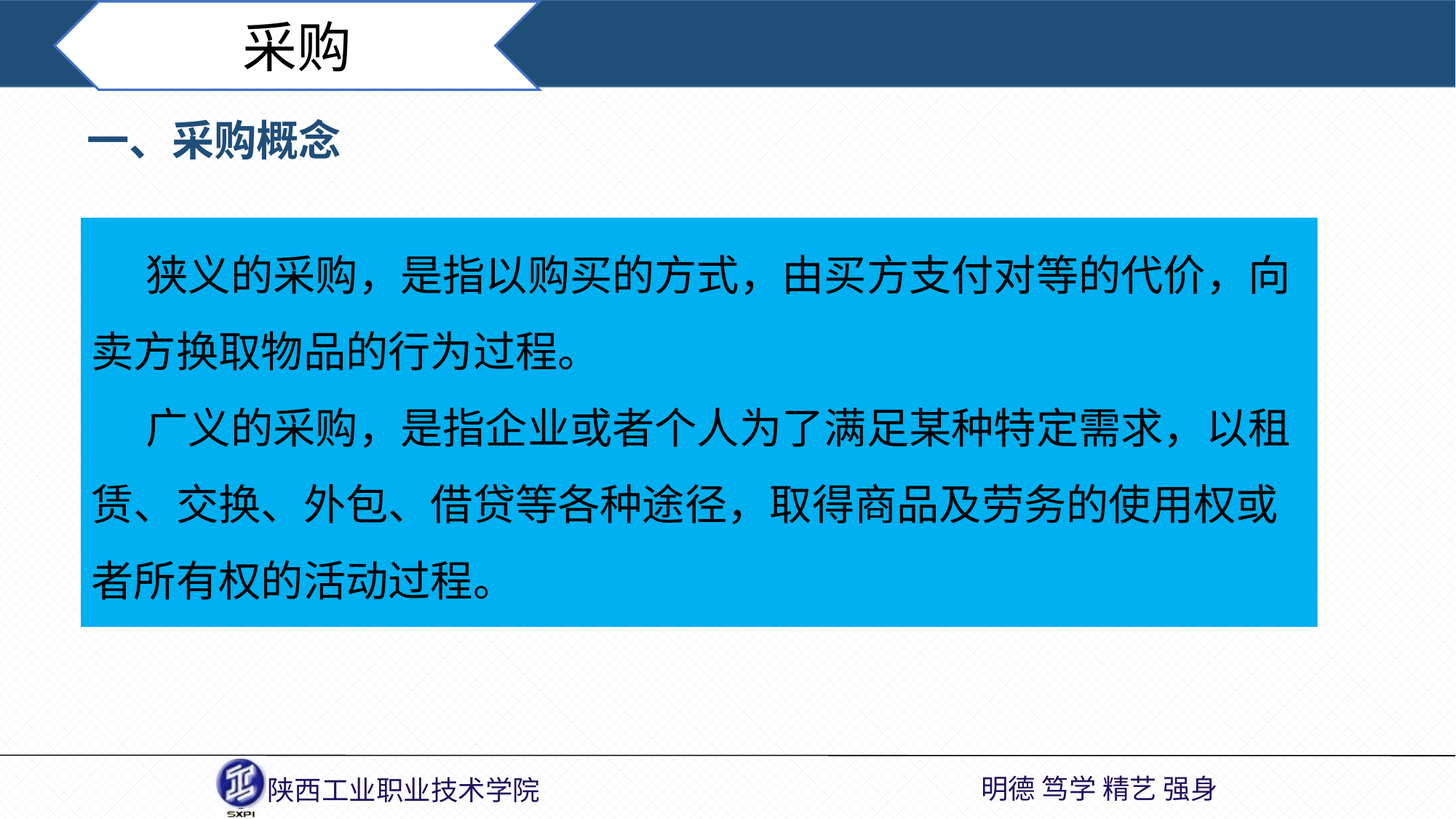

采购
一、采购概念
狭义的采购，是指以购买的方式，由买方支付对等的代价，向卖方换取物品的行为过程。
广义的采购，是指企业或者个人为了满足某种特定需求，以租赁、交换、外包、借贷等各种途径，取得商品及劳务的使用权或者所有权的活动过程。